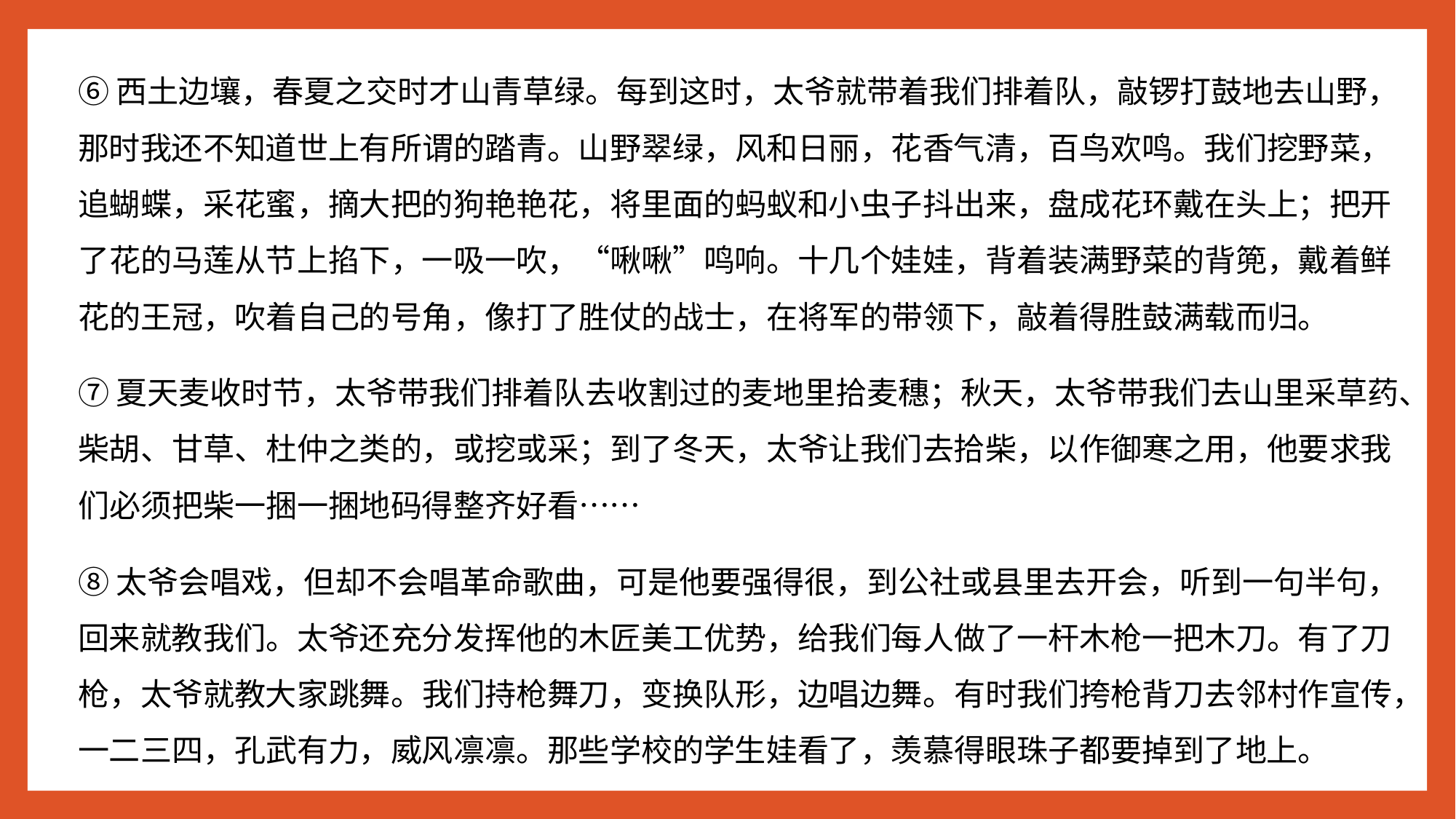

⑥西土边壤，春夏之交时才山青草绿。每到这时，太爷就带着我们排着队，敲锣打鼓地去山野，那时我还不知道世上有所谓的踏青。山野翠绿，风和日丽，花香气清，百鸟欢鸣。我们挖野菜，追蝴蝶，采花蜜，摘大把的狗艳艳花，将里面的蚂蚁和小虫子抖出来，盘成花环戴在头上；把开了花的马莲从节上掐下，一吸一吹，“啾啾”鸣响。十几个娃娃，背着装满野菜的背篼，戴着鲜花的王冠，吹着自己的号角，像打了胜仗的战士，在将军的带领下，敲着得胜鼓满载而归。
⑦夏天麦收时节，太爷带我们排着队去收割过的麦地里拾麦穗；秋天，太爷带我们去山里采草药、柴胡、甘草、杜仲之类的，或挖或采；到了冬天，太爷让我们去拾柴，以作御寒之用，他要求我们必须把柴一捆一捆地码得整齐好看……
⑧太爷会唱戏，但却不会唱革命歌曲，可是他要强得很，到公社或县里去开会，听到一句半句，回来就教我们。太爷还充分发挥他的木匠美工优势，给我们每人做了一杆木枪一把木刀。有了刀枪，太爷就教大家跳舞。我们持枪舞刀，变换队形，边唱边舞。有时我们挎枪背刀去邻村作宣传，一二三四，孔武有力，威风凛凛。那些学校的学生娃看了，羡慕得眼珠子都要掉到了地上。